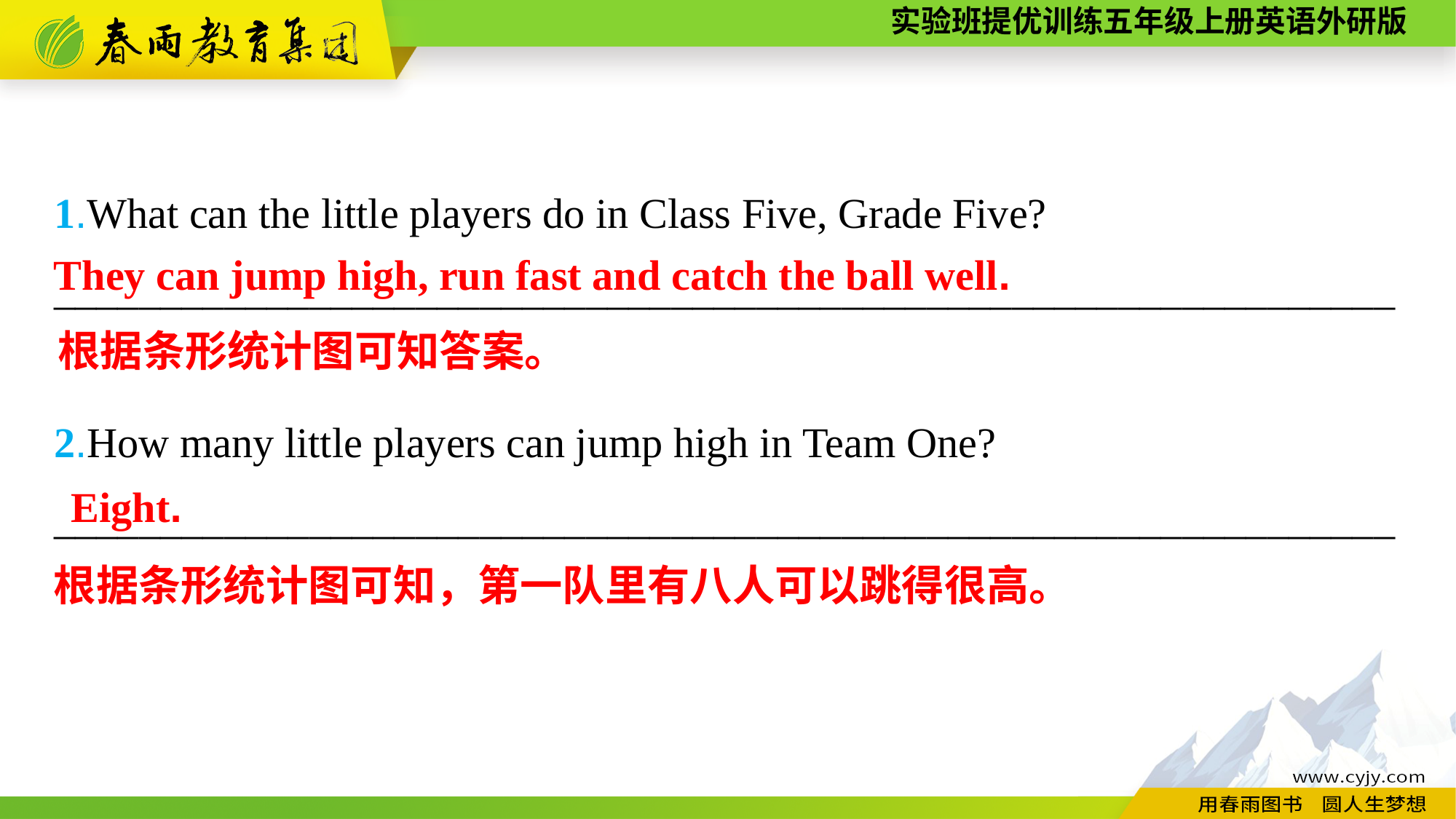

1.What can the little players do in Class Five, Grade Five?
_______________________________________________________________

2.How many little players can jump high in Team One?
_______________________________________________________________
They can jump high, run fast and catch the ball well.
根据条形统计图可知答案。
Eight.
根据条形统计图可知，第一队里有八人可以跳得很高。